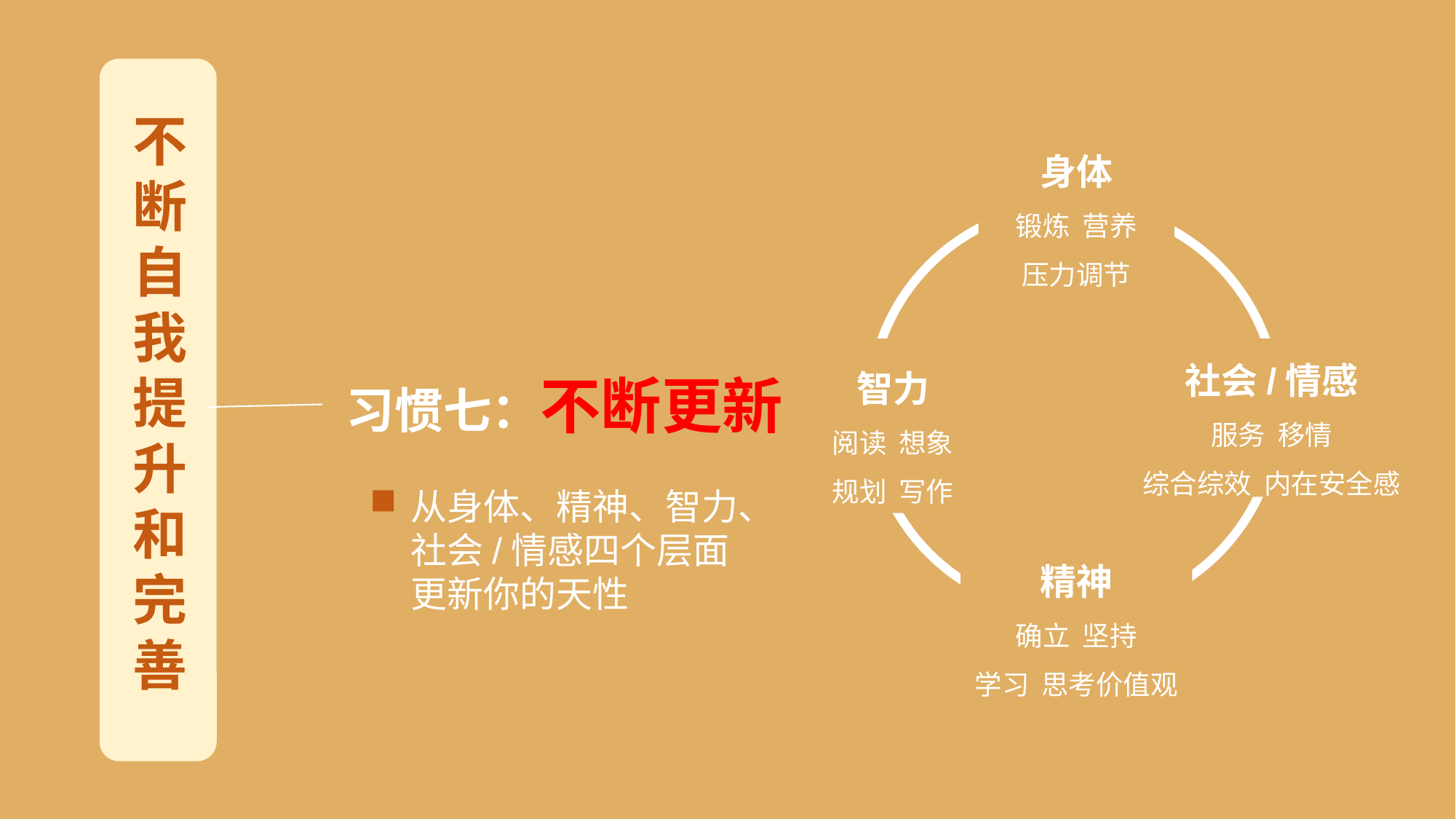

不断自我提升和完善
身体
锻炼  营养
压力调节

社会/情感
服务  移情
综合综效  内在安全感
智力
阅读  想象
规划  写作
精神
确立  坚持
学习  思考价值观
习惯七：不断更新
从身体、精神、智力、社会/情感四个层面更新你的天性